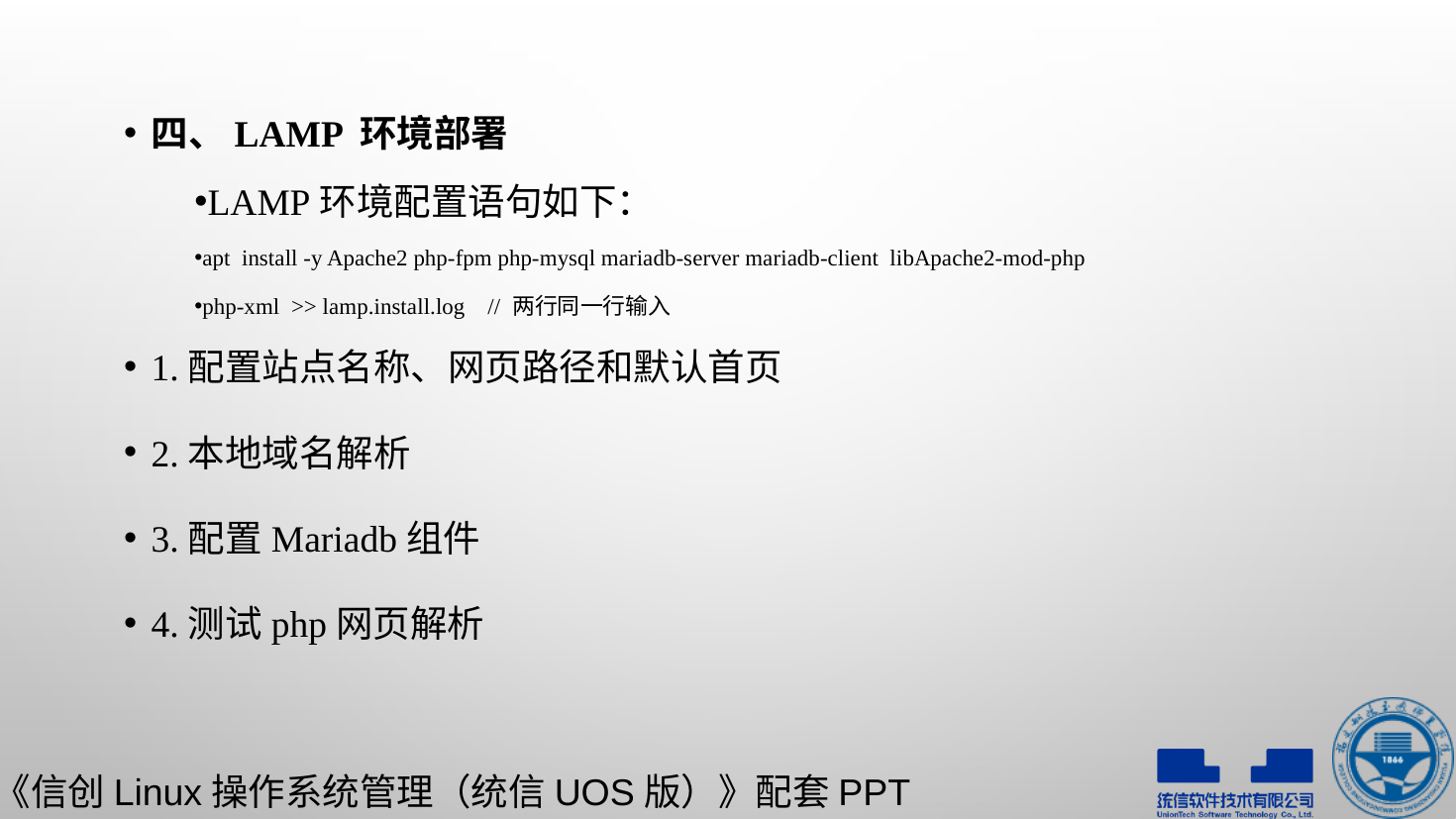

四、LAMP 环境部署
LAMP环境配置语句如下：
apt  install -y Apache2 php-fpm php-mysql mariadb-server mariadb-client  libApache2-mod-php
php-xml  >> lamp.install.log    // 两行同一行输入
1.配置站点名称、网页路径和默认首页
2.本地域名解析
3.配置Mariadb组件
4.测试php网页解析